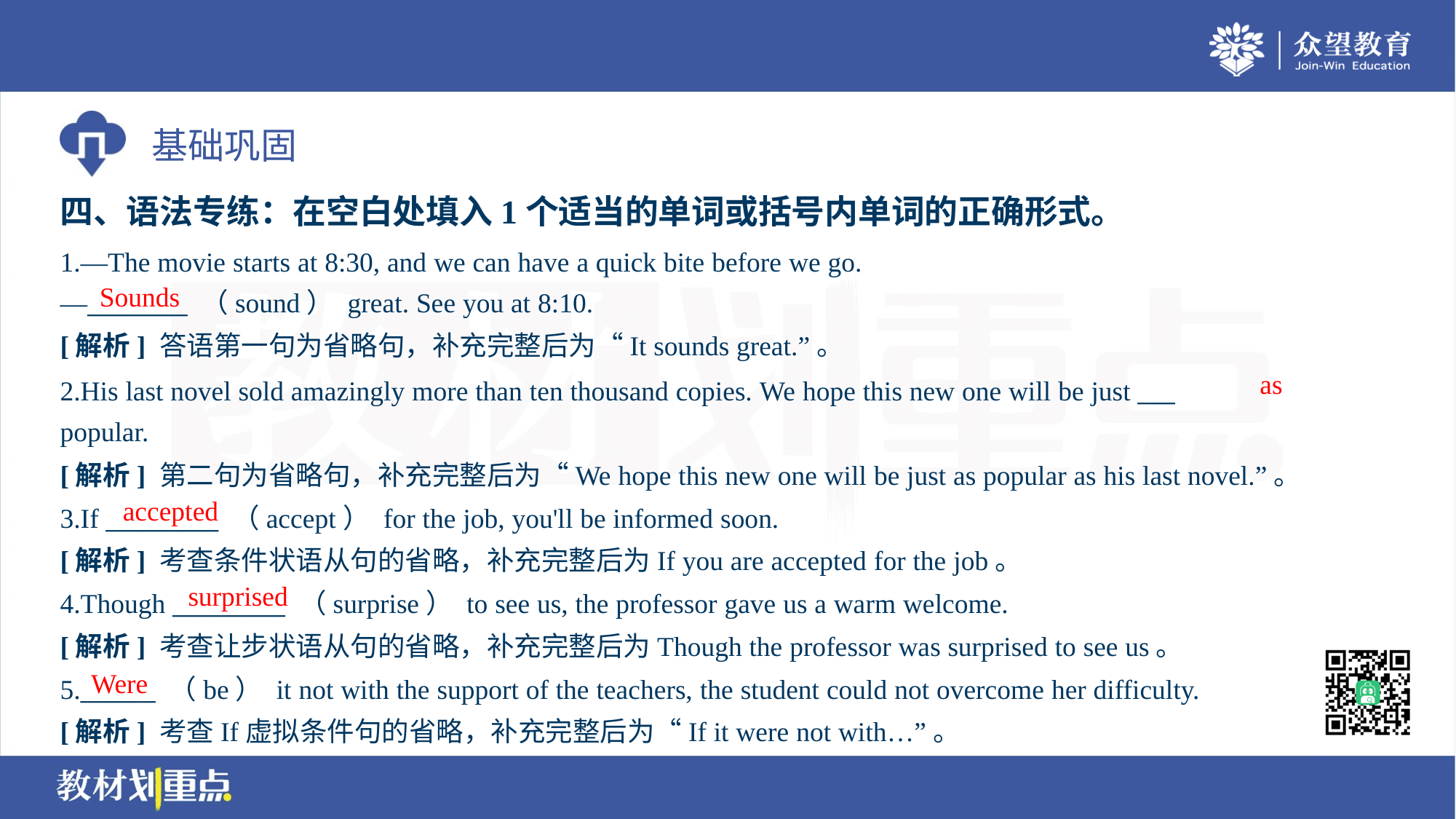

四、语法专练：在空白处填入1个适当的单词或括号内单词的正确形式。
1.—The movie starts at 8:30, and we can have a quick bite before we go.
—________ （sound） great. See you at 8:10.
Sounds
[解析] 答语第一句为省略句，补充完整后为“It sounds great.”。
as
2.His last novel sold amazingly more than ten thousand copies. We hope this new one will be just ___
popular.
[解析] 第二句为省略句，补充完整后为“We hope this new one will be just as popular as his last novel.”。
accepted
3.If _________ （accept） for the job, you'll be informed soon.
[解析] 考查条件状语从句的省略，补充完整后为If you are accepted for the job。
surprised
4.Though _________ （surprise） to see us, the professor gave us a warm welcome.
[解析] 考查让步状语从句的省略，补充完整后为Though the professor was surprised to see us。
Were
5.______ （be） it not with the support of the teachers, the student could not overcome her difficulty.
[解析] 考查If虚拟条件句的省略，补充完整后为“If it were not with…”。